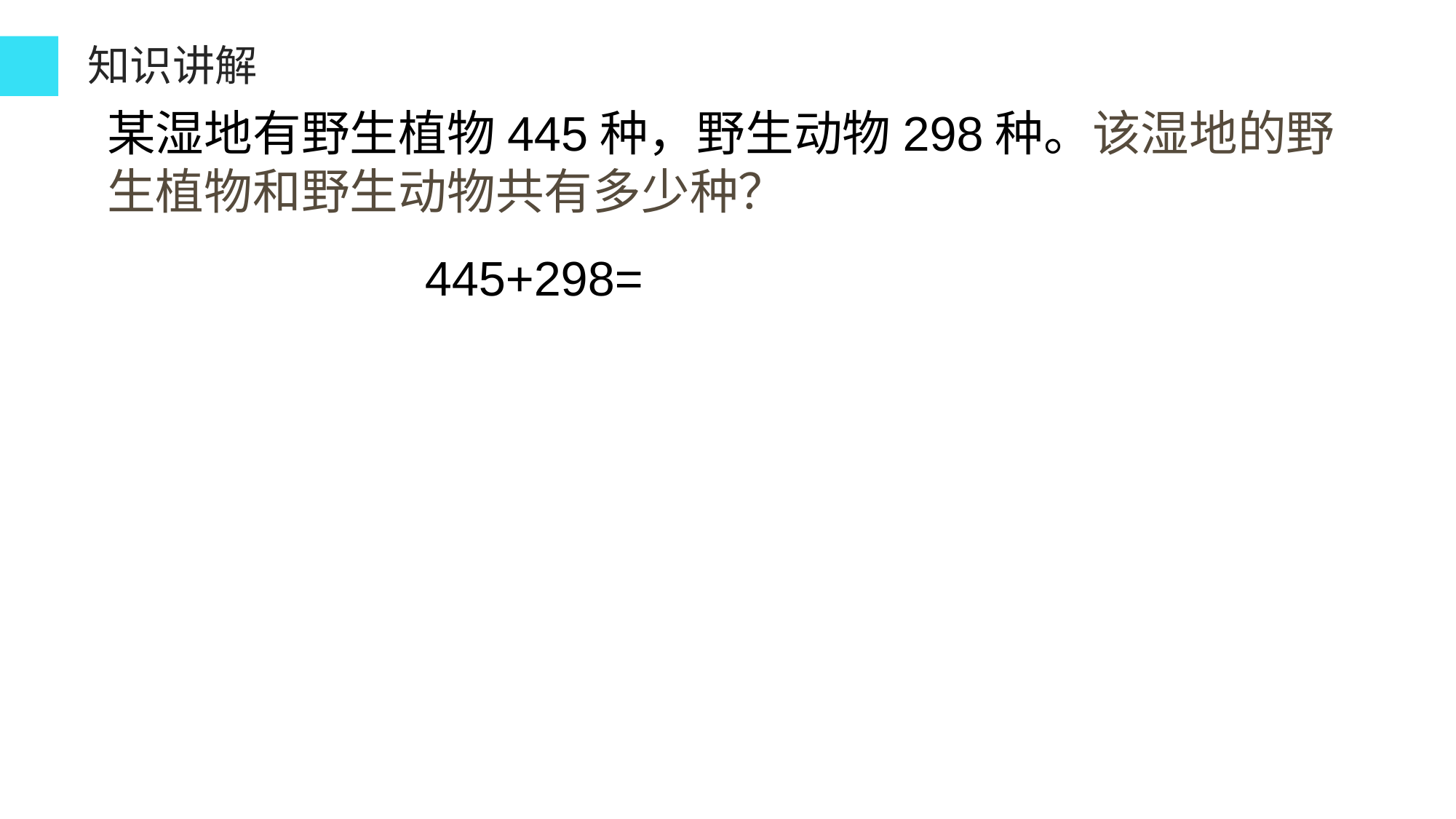

知识讲解

某湿地有野生植物445种，野生动物298种。该湿地的野生植物和野生动物共有多少种？
445+298=